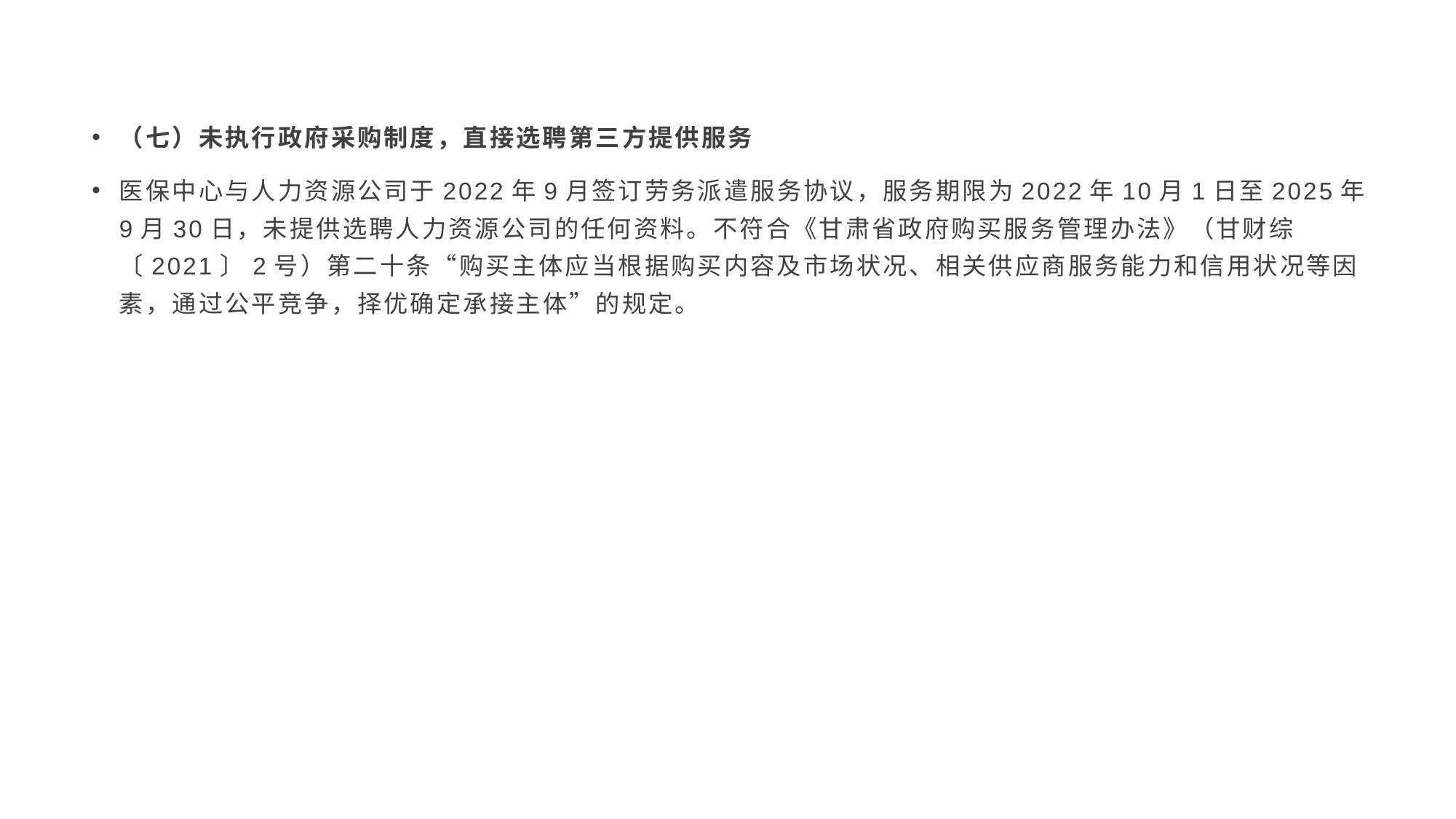

（七）未执行政府采购制度，直接选聘第三方提供服务
医保中心与人力资源公司于2022年9月签订劳务派遣服务协议，服务期限为2022年10月1日至2025年9月30日，未提供选聘人力资源公司的任何资料。不符合《甘肃省政府购买服务管理办法》（甘财综〔2021〕2号）第二十条“购买主体应当根据购买内容及市场状况、相关供应商服务能力和信用状况等因素，通过公平竞争，择优确定承接主体”的规定。